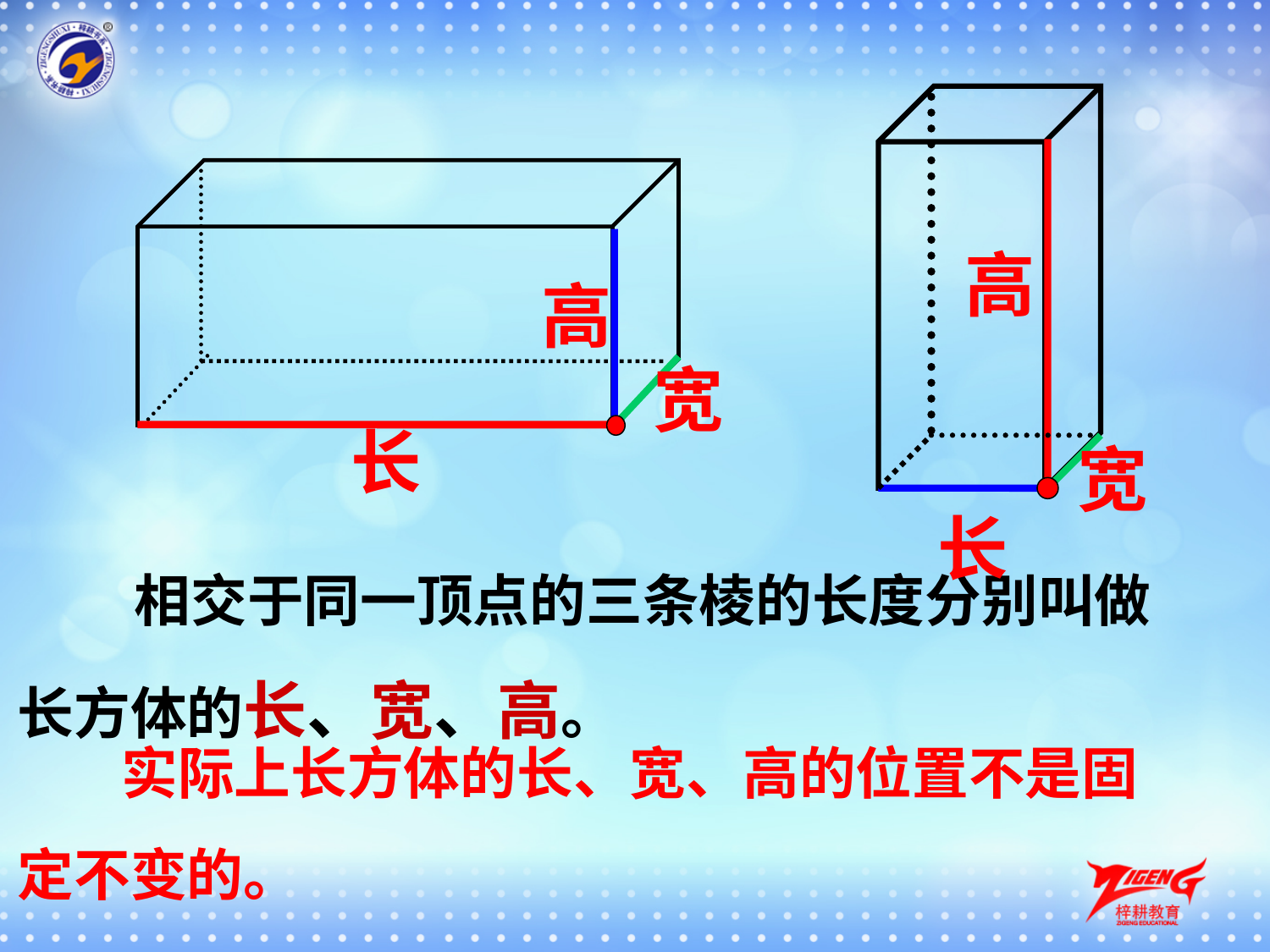

高
高
宽

长

宽

长

        相交于同一顶点的三条棱的长度分别叫做长方体的长、宽、高。
       实际上长方体的长、宽、高的位置不是固定不变的。